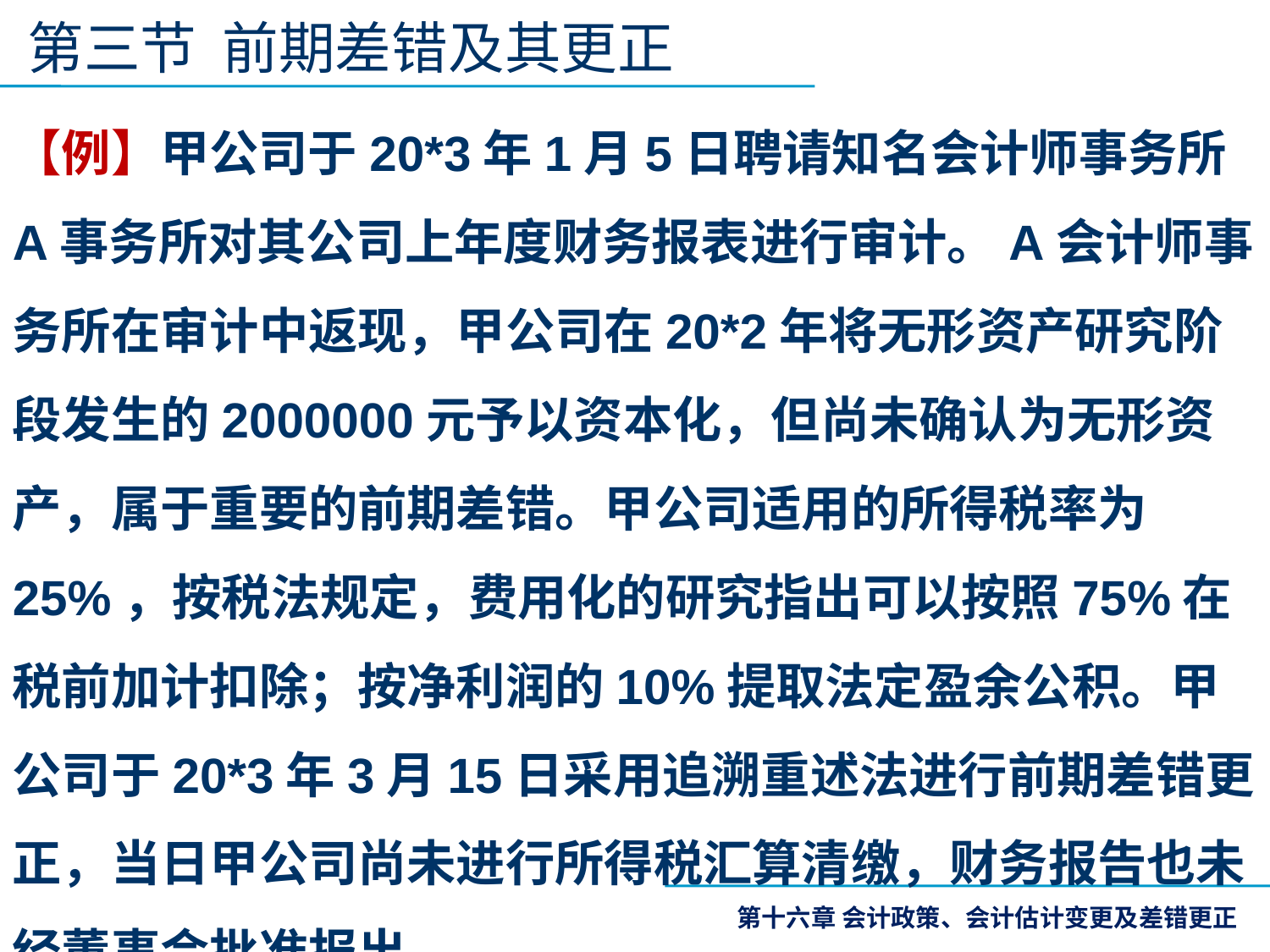

第三节  前期差错及其更正
【例】甲公司于20*3年1月5日聘请知名会计师事务所A事务所对其公司上年度财务报表进行审计。A会计师事务所在审计中返现，甲公司在20*2年将无形资产研究阶段发生的2000000元予以资本化，但尚未确认为无形资产，属于重要的前期差错。甲公司适用的所得税率为25%，按税法规定，费用化的研究指出可以按照75%在税前加计扣除；按净利润的10%提取法定盈余公积。甲公司于20*3年3月15日采用追溯重述法进行前期差错更正，当日甲公司尚未进行所得税汇算清缴，财务报告也未经董事会批准报出。